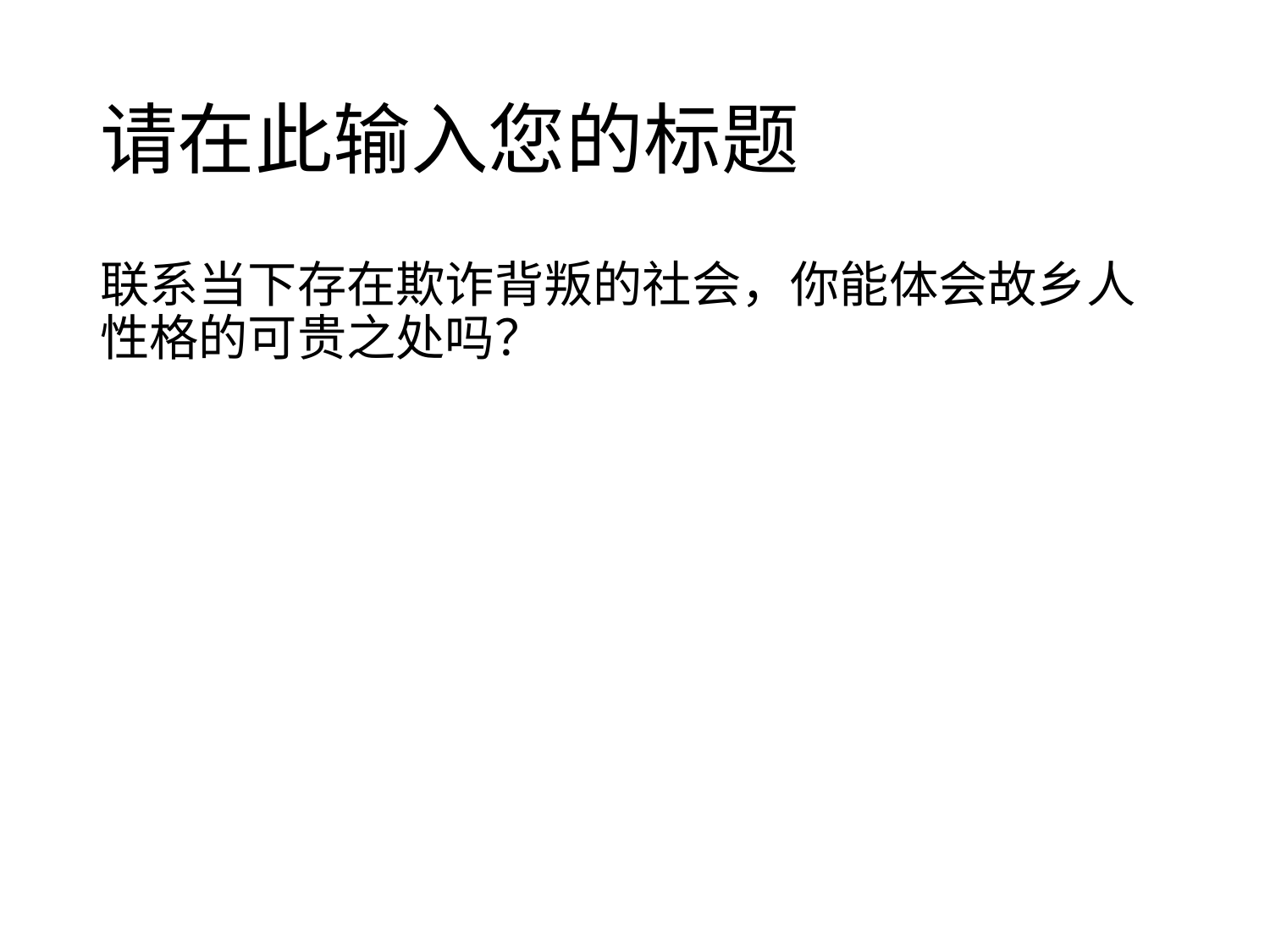

请在此输入您的标题
联系当下存在欺诈背叛的社会，你能体会故乡人性格的可贵之处吗？